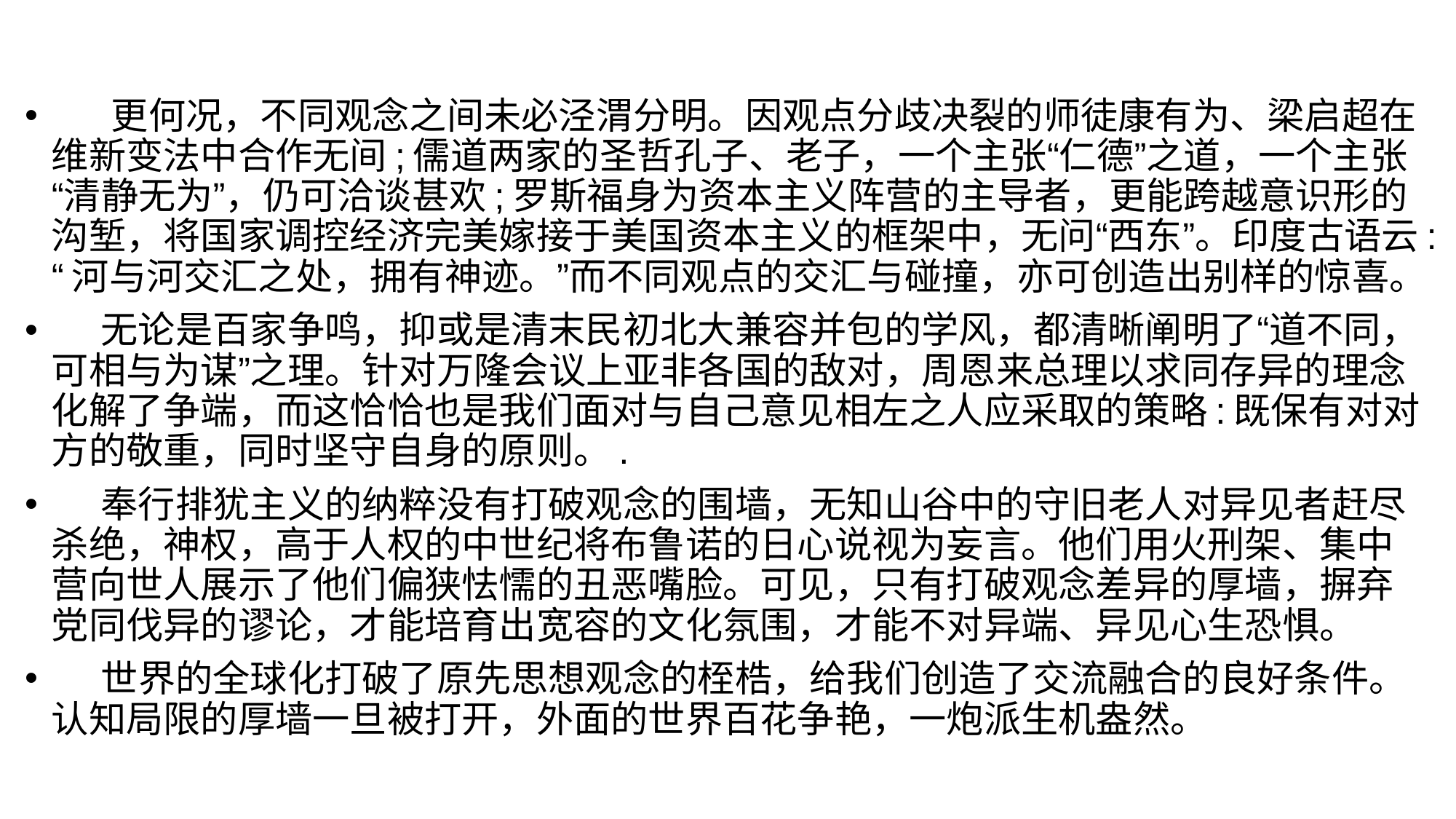

更何况，不同观念之间未必泾渭分明。因观点分歧决裂的师徒康有为、梁启超在维新变法中合作无间;儒道两家的圣哲孔子、老子，一个主张“仁德”之道，一个主张“清静无为”，仍可洽谈甚欢;罗斯福身为资本主义阵营的主导者，更能跨越意识形的沟堑，将国家调控经济完美嫁接于美国资本主义的框架中，无问“西东”。印度古语云:“河与河交汇之处，拥有神迹。”而不同观点的交汇与碰撞，亦可创造出别样的惊喜。
    无论是百家争鸣，抑或是清末民初北大兼容并包的学风，都清晰阐明了“道不同，可相与为谋”之理。针对万隆会议上亚非各国的敌对，周恩来总理以求同存异的理念化解了争端，而这恰恰也是我们面对与自己意见相左之人应采取的策略:既保有对对方的敬重，同时坚守自身的原则。.
    奉行排犹主义的纳粹没有打破观念的围墙，无知山谷中的守旧老人对异见者赶尽杀绝，神权，高于人权的中世纪将布鲁诺的日心说视为妄言。他们用火刑架、集中营向世人展示了他们偏狭怯懦的丑恶嘴脸。可见，只有打破观念差异的厚墙，摒弃党同伐异的谬论，才能培育出宽容的文化氛围，才能不对异端、异见心生恐惧。
    世界的全球化打破了原先思想观念的桎梏，给我们创造了交流融合的良好条件。认知局限的厚墙一旦被打开，外面的世界百花争艳，一炮派生机盎然。